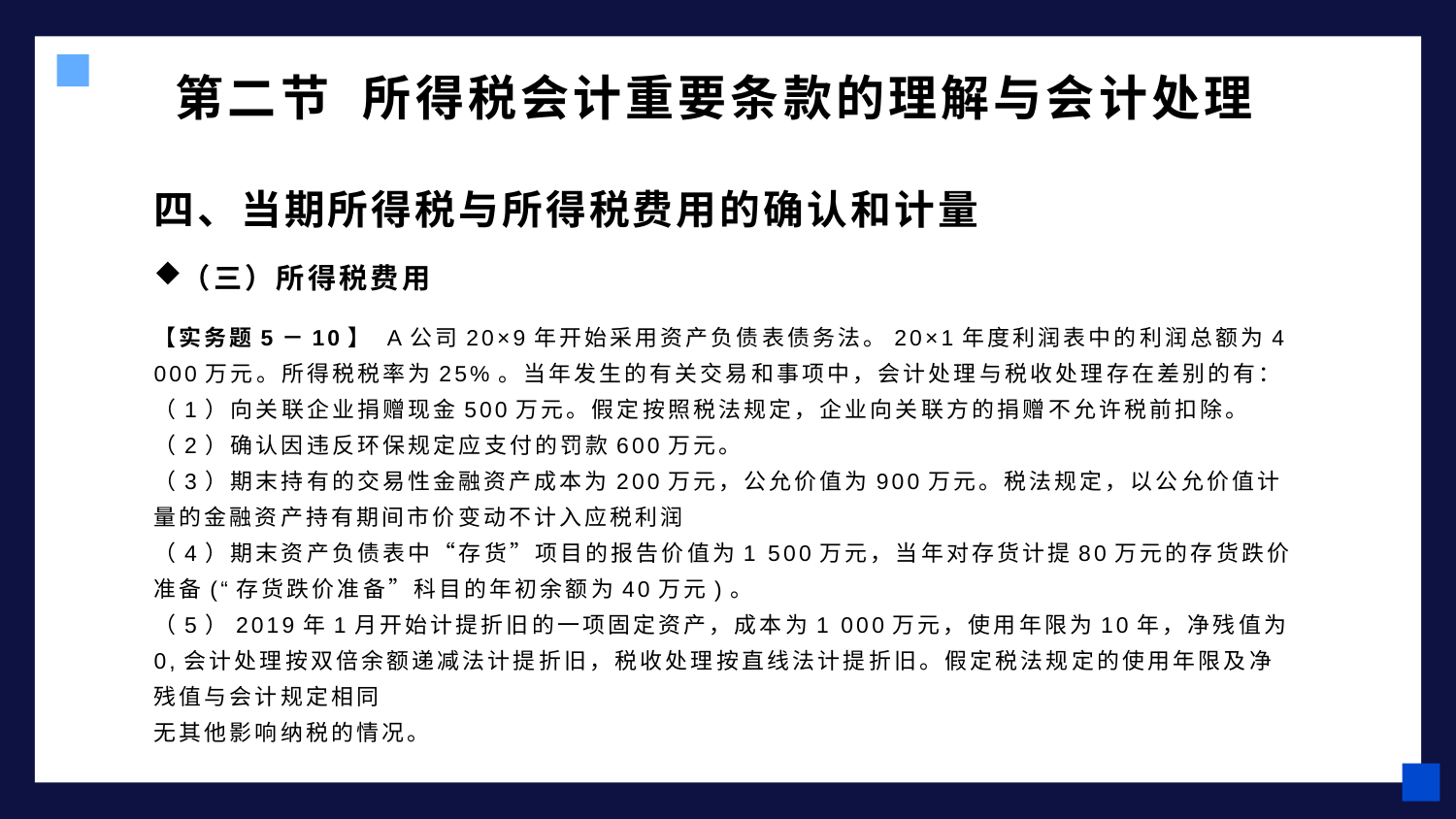

# 第二节  所得税会计重要条款的理解与会计处理
四、当期所得税与所得税费用的确认和计量
（三）所得税费用
【实务题5－10】 A公司20×9年开始采用资产负债表债务法。20×1年度利润表中的利润总额为4 000万元。所得税税率为25%。当年发生的有关交易和事项中，会计处理与税收处理存在差别的有：
（1）向关联企业捐赠现金500万元。假定按照税法规定，企业向关联方的捐赠不允许税前扣除。
（2）确认因违反环保规定应支付的罚款600万元。
（3）期末持有的交易性金融资产成本为200万元，公允价值为900万元。税法规定，以公允价值计量的金融资产持有期间市价变动不计入应税利润
（4）期末资产负债表中“存货”项目的报告价值为1 500万元，当年对存货计提80万元的存货跌价准备(“存货跌价准备”科目的年初余额为40万元)。
（5）2019年1月开始计提折旧的一项固定资产，成本为1 000万元，使用年限为10年，净残值为0,会计处理按双倍余额递减法计提折旧，税收处理按直线法计提折旧。假定税法规定的使用年限及净残值与会计规定相同
无其他影响纳税的情况。